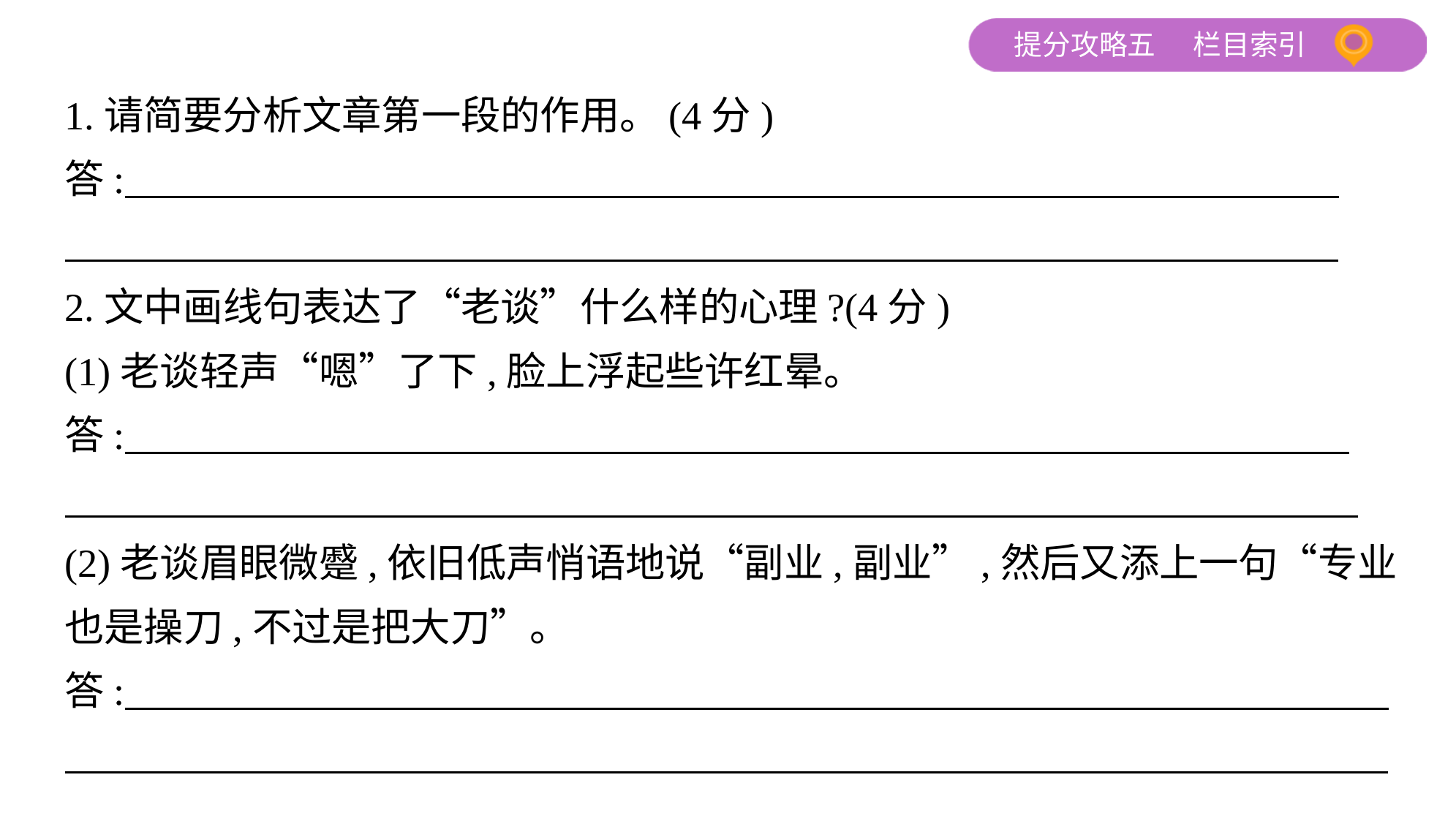

1.请简要分析文章第一段的作用。(4分)
答:

2.文中画线句表达了“老谈”什么样的心理?(4分)
(1)老谈轻声“嗯”了下,脸上浮起些许红晕。
答:

(2)老谈眉眼微蹙,依旧低声悄语地说“副业,副业”,然后又添上一句“专业
也是操刀,不过是把大刀”。
答: